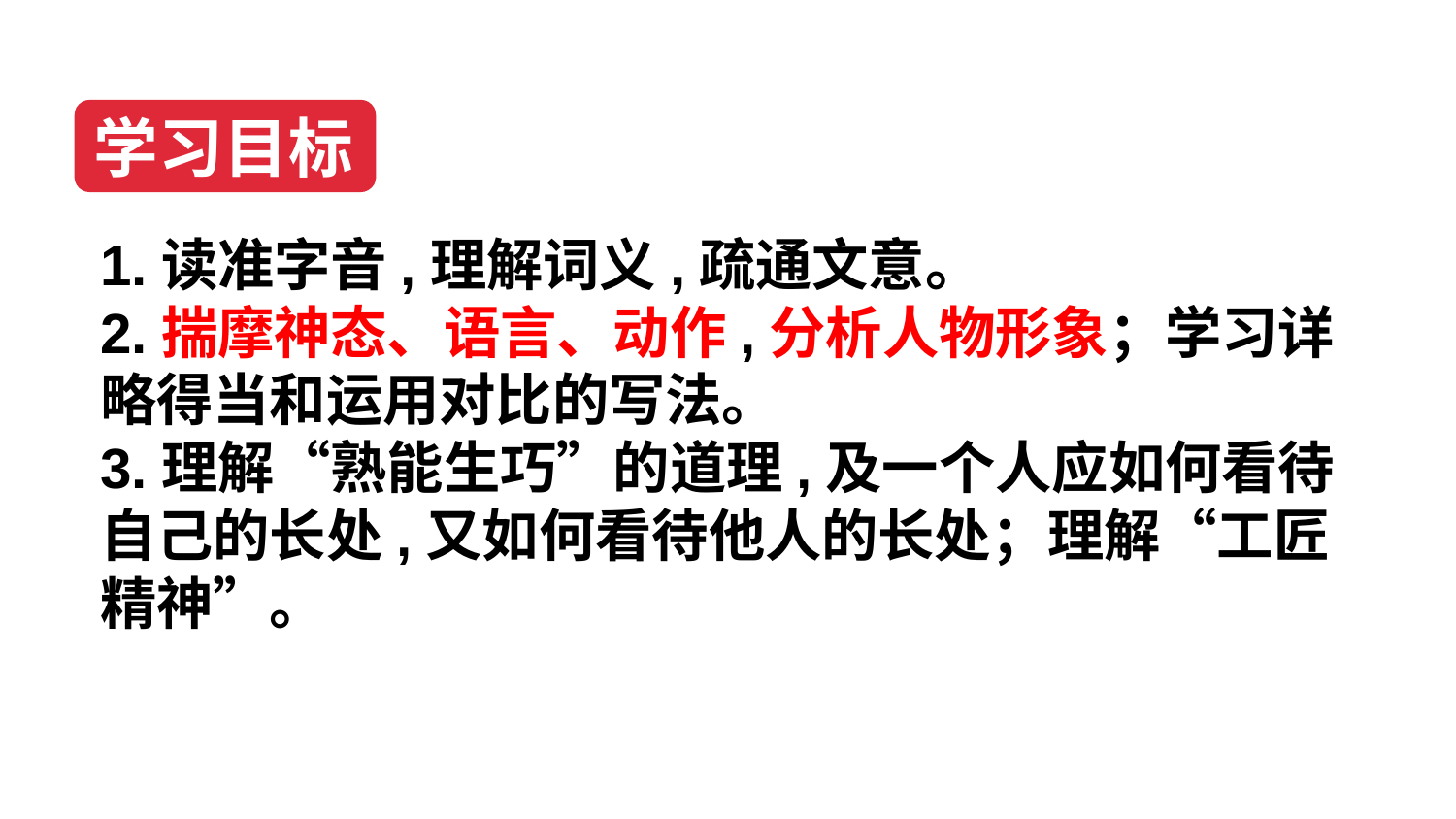

学习目标
1.读准字音,理解词义,疏通文意。
2.揣摩神态、语言、动作,分析人物形象；学习详略得当和运用对比的写法。
3.理解“熟能生巧”的道理,及一个人应如何看待自己的长处,又如何看待他人的长处；理解“工匠精神”。